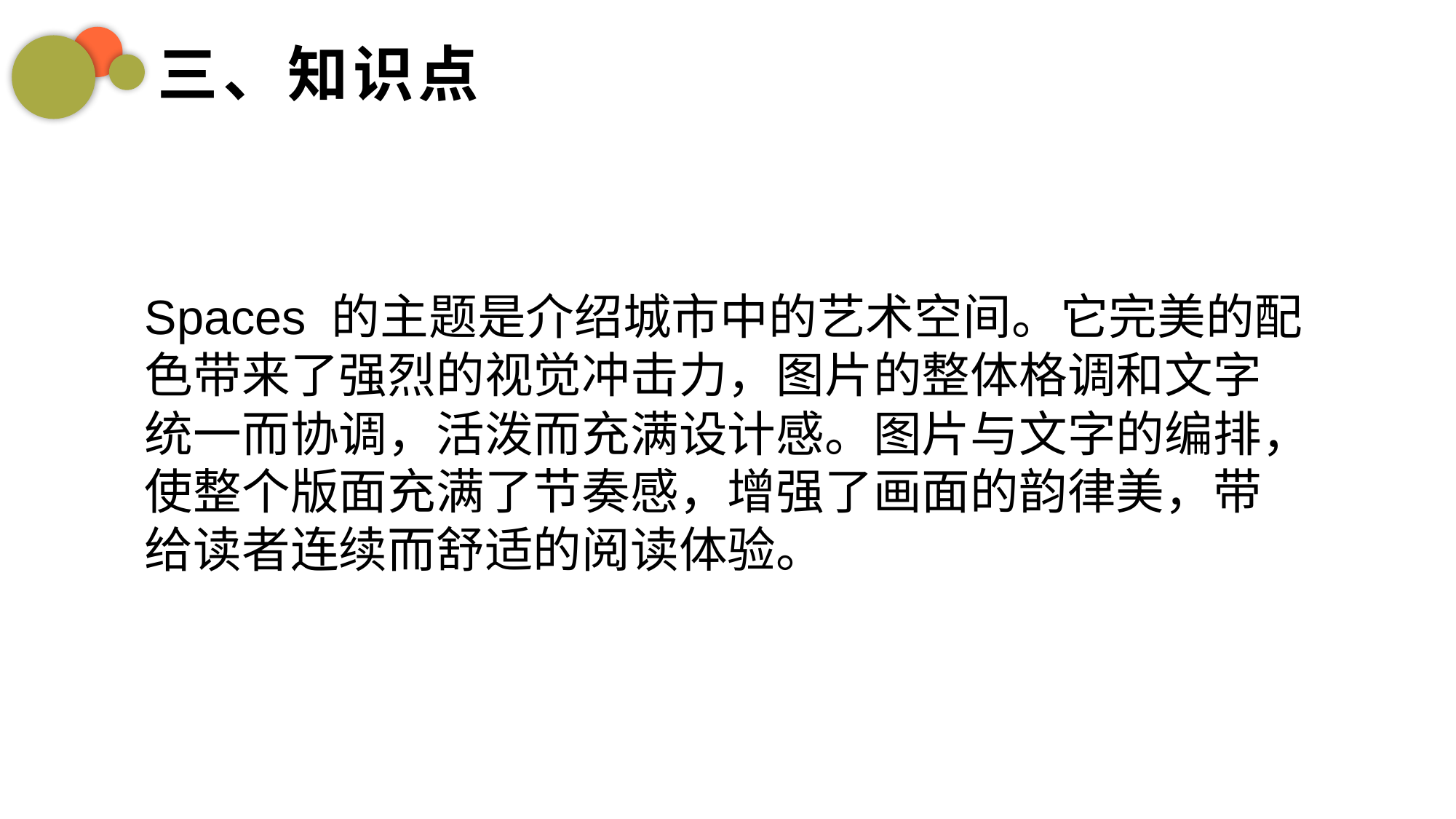

三、知识点
Spaces 的主题是介绍城市中的艺术空间。它完美的配色带来了强烈的视觉冲击力，图片的整体格调和文字统一而协调，活泼而充满设计感。图片与文字的编排，使整个版面充满了节奏感，增强了画面的韵律美，带给读者连续而舒适的阅读体验。